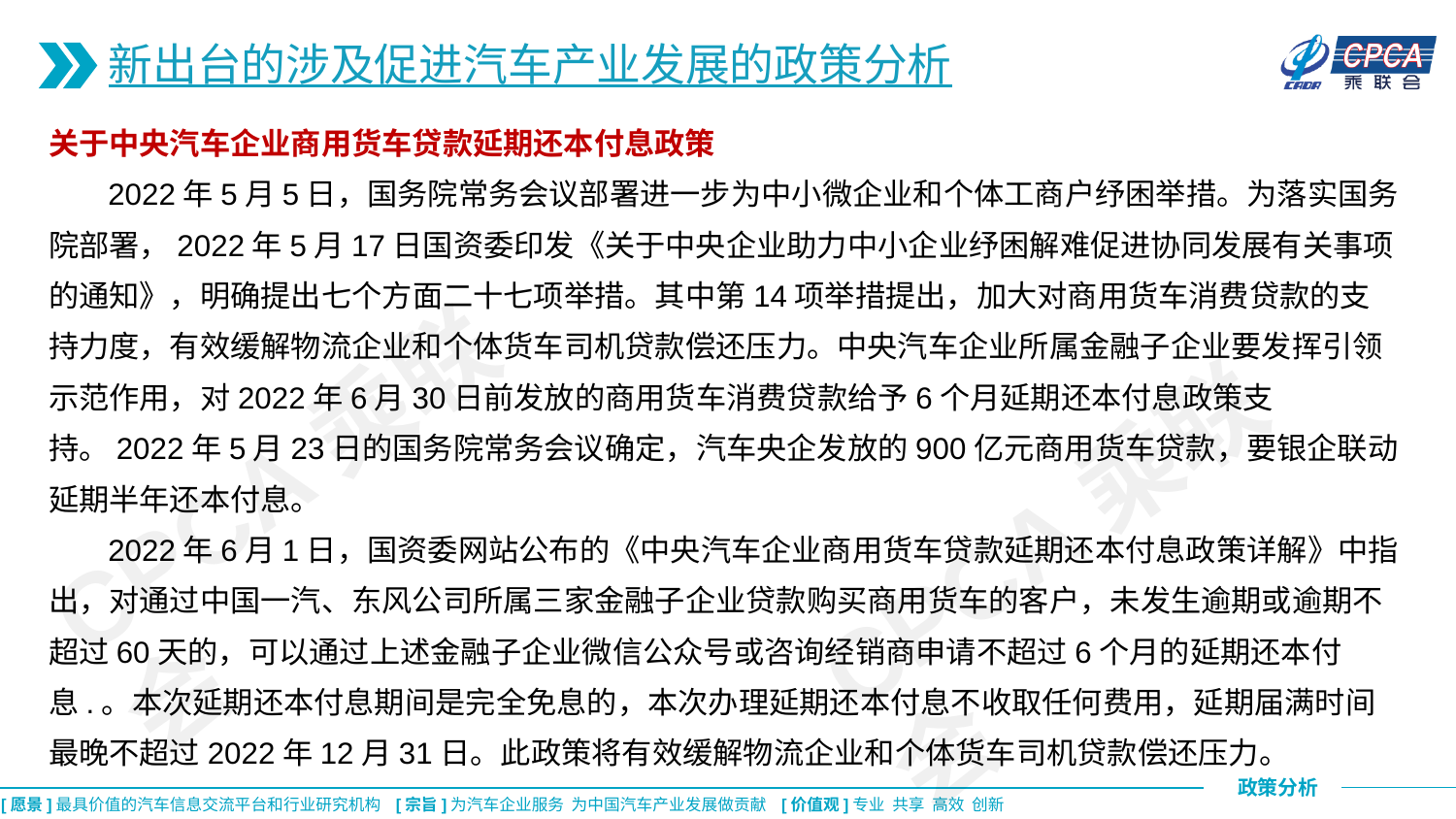

新出台的涉及促进汽车产业发展的政策分析
关于中央汽车企业商用货车贷款延期还本付息政策
       2022年5月5日，国务院常务会议部署进一步为中小微企业和个体工商户纾困举措。为落实国务院部署，2022年5月17日国资委印发《关于中央企业助力中小企业纾困解难促进协同发展有关事项的通知》，明确提出七个方面二十七项举措。其中第14项举措提出，加大对商用货车消费贷款的支持力度，有效缓解物流企业和个体货车司机贷款偿还压力。中央汽车企业所属金融子企业要发挥引领示范作用，对2022年6月30日前发放的商用货车消费贷款给予6个月延期还本付息政策支持。2022年5月23日的国务院常务会议确定，汽车央企发放的900亿元商用货车贷款，要银企联动延期半年还本付息。
       2022年6月1日，国资委网站公布的《中央汽车企业商用货车贷款延期还本付息政策详解》中指出，对通过中国一汽、东风公司所属三家金融子企业贷款购买商用货车的客户，未发生逾期或逾期不超过60天的，可以通过上述金融子企业微信公众号或咨询经销商申请不超过6个月的延期还本付息.。本次延期还本付息期间是完全免息的，本次办理延期还本付息不收取任何费用，延期届满时间最晚不超过2022年12月31日。此政策将有效缓解物流企业和个体货车司机贷款偿还压力。
CPCA乘联会
CPCA乘联会